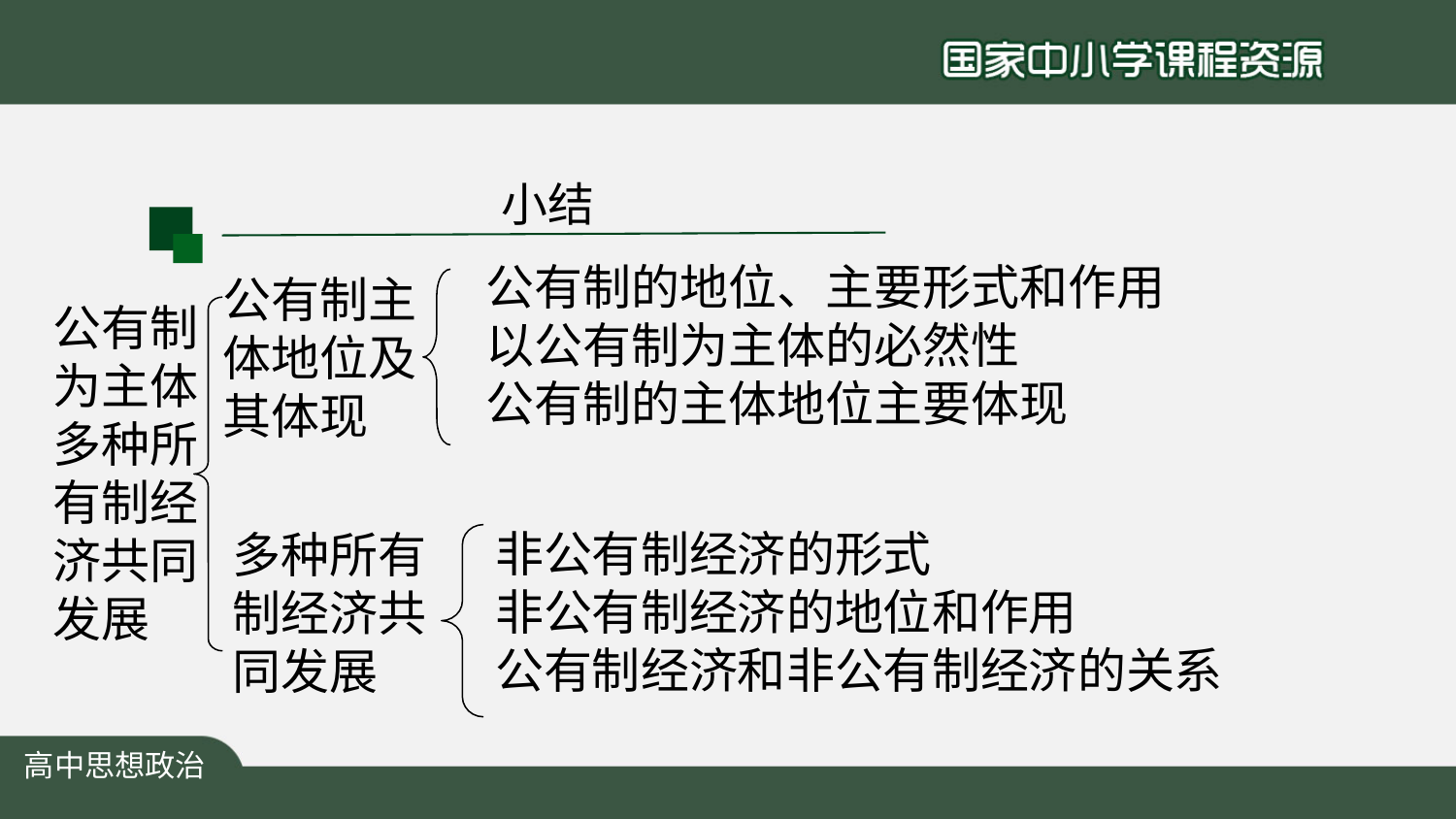

小结

公有制的地位、主要形式和作用
以公有制为主体的必然性
公有制的主体地位主要体现
公有制主体地位及其体现

公有制为主体多种所有制经济共同发展

非公有制经济的形式
非公有制经济的地位和作用
公有制经济和非公有制经济的关系
多种所有制经济共同发展